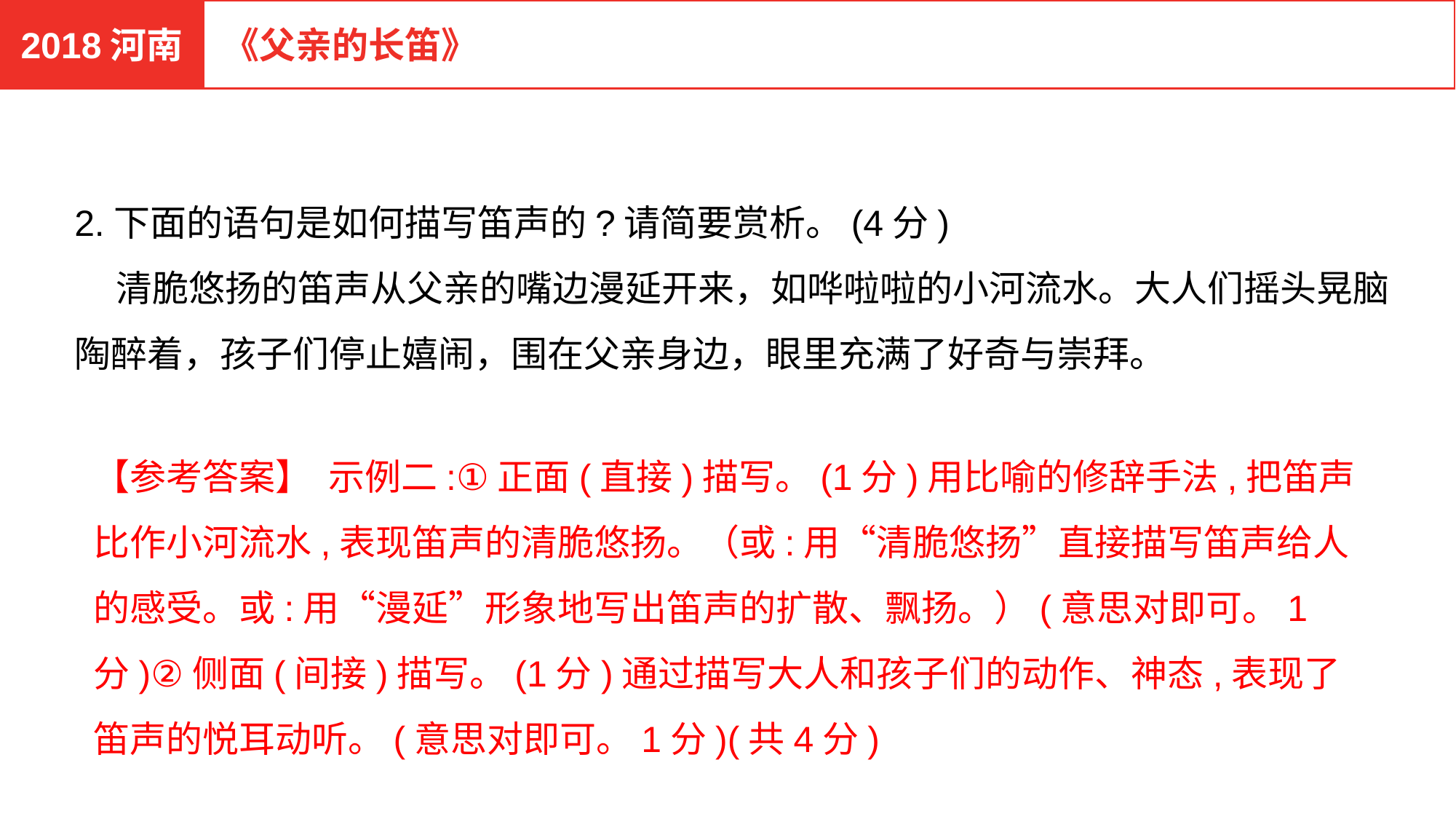

2018河南
《父亲的长笛》
2.下面的语句是如何描写笛声的?请简要赏析。(4分)
    清脆悠扬的笛声从父亲的嘴边漫延开来，如哗啦啦的小河流水。大人们摇头晃脑陶醉着，孩子们停止嬉闹，围在父亲身边，眼里充满了好奇与崇拜。
【参考答案】  示例二:①正面(直接)描写。(1分)用比喻的修辞手法,把笛声比作小河流水,表现笛声的清脆悠扬。（或:用“清脆悠扬”直接描写笛声给人的感受。或:用“漫延”形象地写出笛声的扩散、飘扬。）(意思对即可。1分)②侧面(间接)描写。(1分)通过描写大人和孩子们的动作、神态,表现了笛声的悦耳动听。(意思对即可。1分)(共4分)